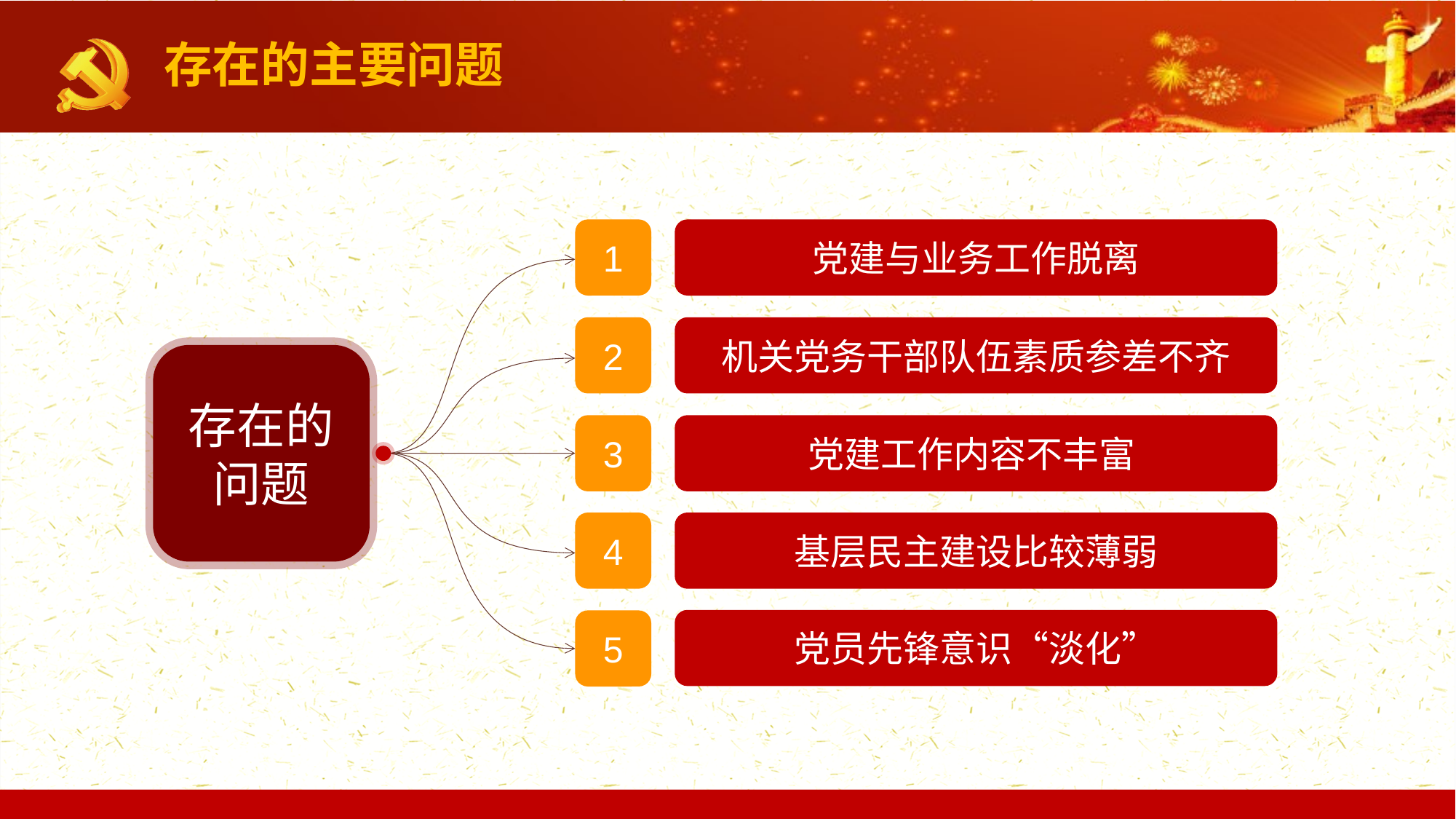

存在的主要问题
1
党建与业务工作脱离

2
机关党务干部队伍素质参差不齐
存在的问题
党建工作内容不丰富
3
基层民主建设比较薄弱
4
党员先锋意识“淡化”
5